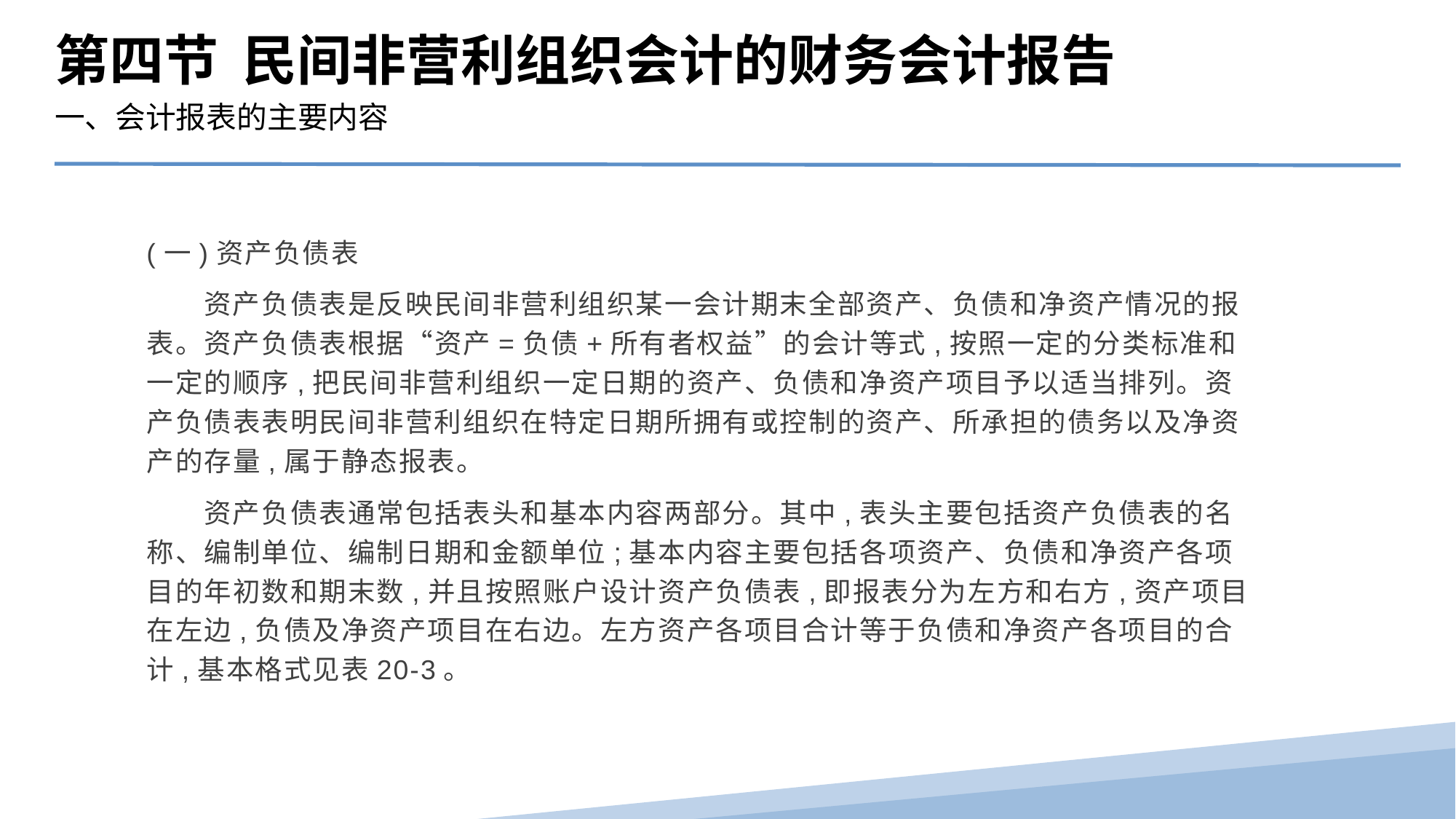

第四节  民间非营利组织会计的财务会计报告
一、会计报表的主要内容
(一)资产负债表
　　资产负债表是反映民间非营利组织某一会计期末全部资产、负债和净资产情况的报表。资产负债表根据“资产=负债+所有者权益”的会计等式,按照一定的分类标准和一定的顺序,把民间非营利组织一定日期的资产、负债和净资产项目予以适当排列。资产负债表表明民间非营利组织在特定日期所拥有或控制的资产、所承担的债务以及净资产的存量,属于静态报表。
　　资产负债表通常包括表头和基本内容两部分。其中,表头主要包括资产负债表的名称、编制单位、编制日期和金额单位;基本内容主要包括各项资产、负债和净资产各项目的年初数和期末数,并且按照账户设计资产负债表,即报表分为左方和右方,资产项目在左边,负债及净资产项目在右边。左方资产各项目合计等于负债和净资产各项目的合计,基本格式见表20-3。